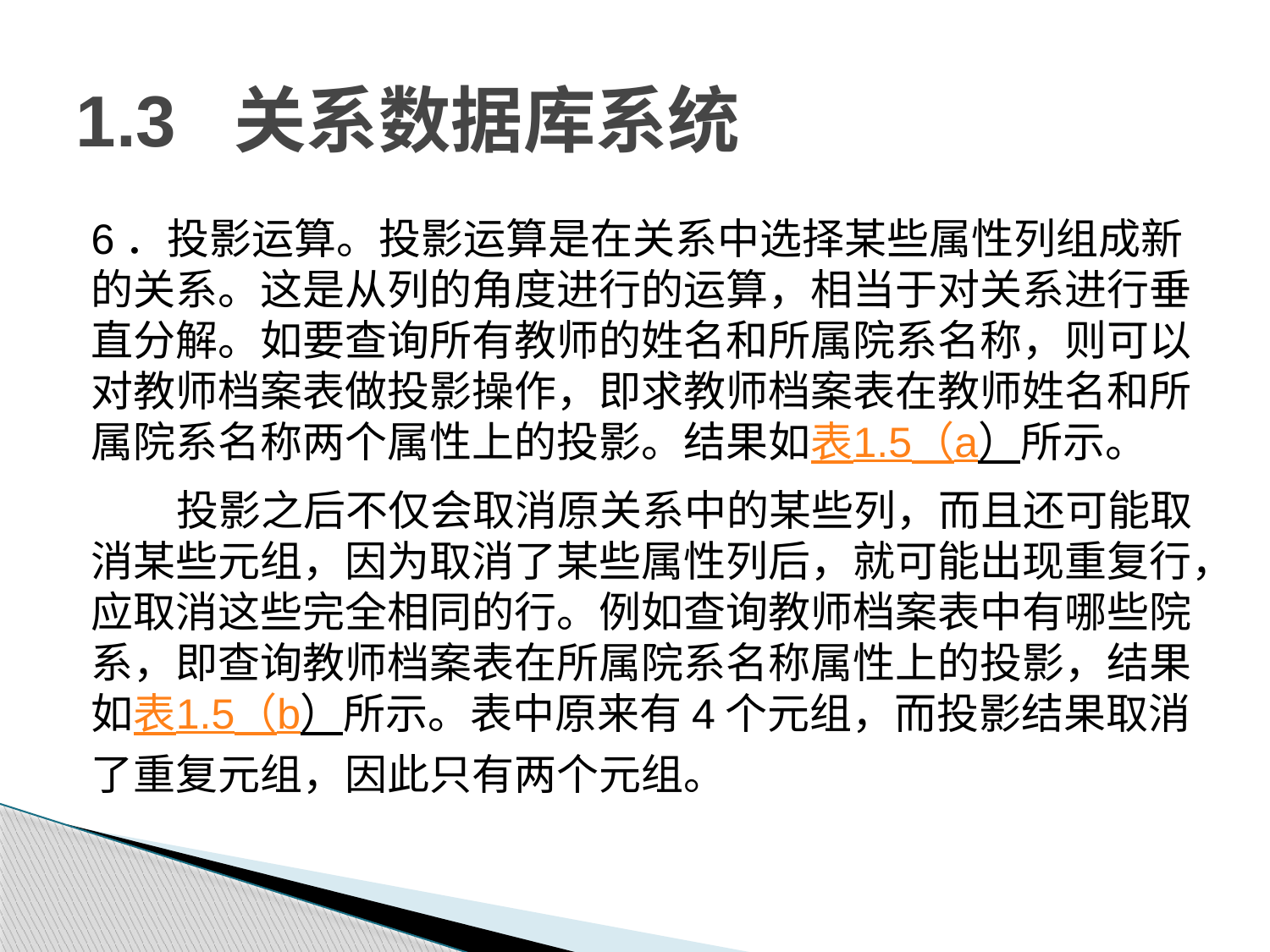

# 1.3  关系数据库系统
6．投影运算。投影运算是在关系中选择某些属性列组成新的关系。这是从列的角度进行的运算，相当于对关系进行垂直分解。如要查询所有教师的姓名和所属院系名称，则可以对教师档案表做投影操作，即求教师档案表在教师姓名和所属院系名称两个属性上的投影。结果如表1.5（a）所示。
投影之后不仅会取消原关系中的某些列，而且还可能取消某些元组，因为取消了某些属性列后，就可能出现重复行，应取消这些完全相同的行。例如查询教师档案表中有哪些院系，即查询教师档案表在所属院系名称属性上的投影，结果如表1.5（b）所示。表中原来有4个元组，而投影结果取消了重复元组，因此只有两个元组。